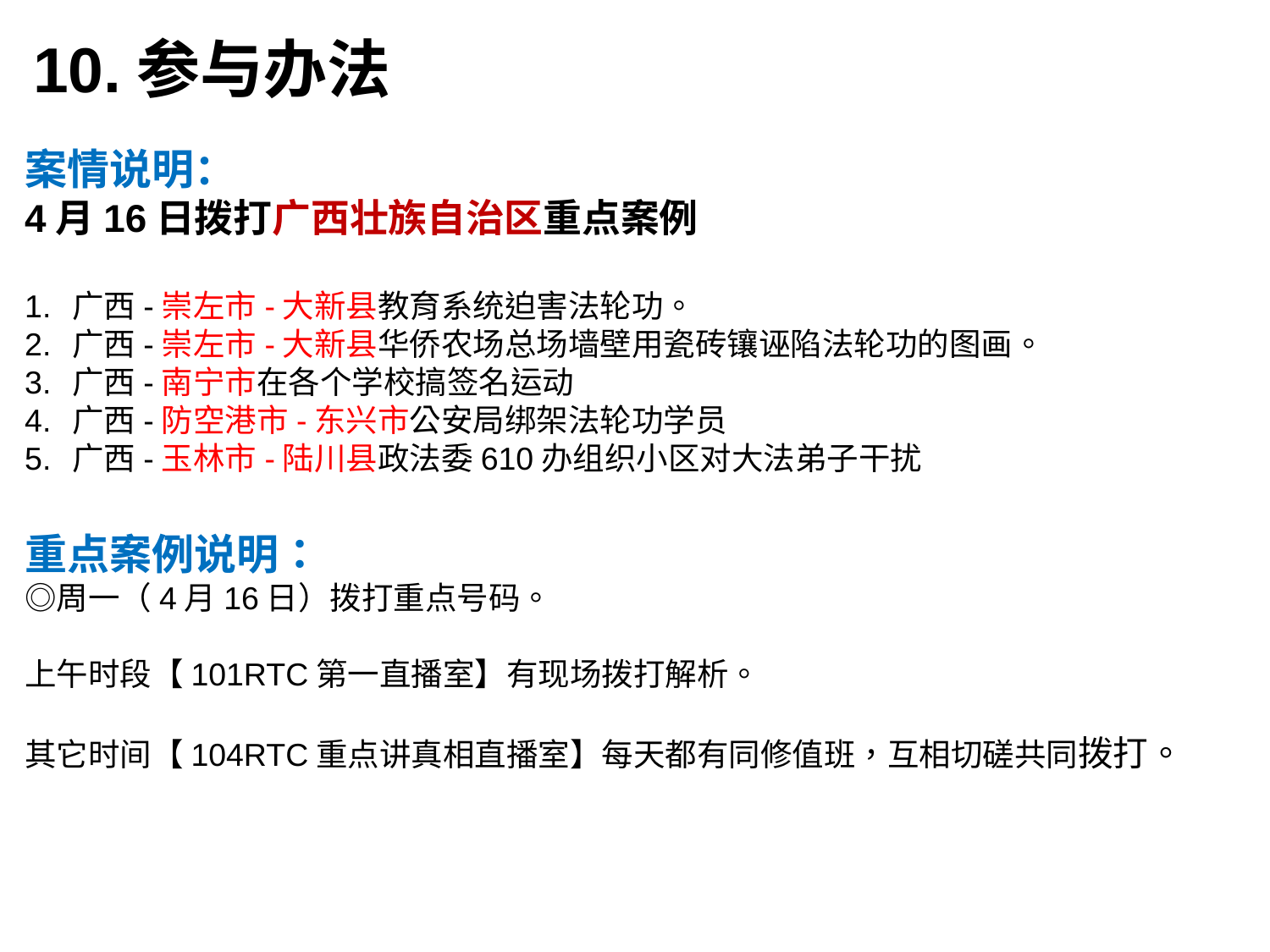

10.参与办法
案情说明：
4月16日拨打广西壮族自治区重点案例

广西-崇左市-大新县教育系统迫害法轮功。
广西-崇左市-大新县华侨农场总场墙壁用瓷砖镶诬陷法轮功的图画。
广西-南宁市在各个学校搞签名运动
广西-防空港市-东兴市公安局绑架法轮功学员
广西-玉林市-陆川县政法委610办组织小区对大法弟子干扰

重点案例说明：
◎周一（4月16日）拨打重点号码。
上午时段【101RTC第一直播室】有现场拨打解析。

其它时间【104RTC重点讲真相直播室】每天都有同修值班，互相切磋共同拨打。